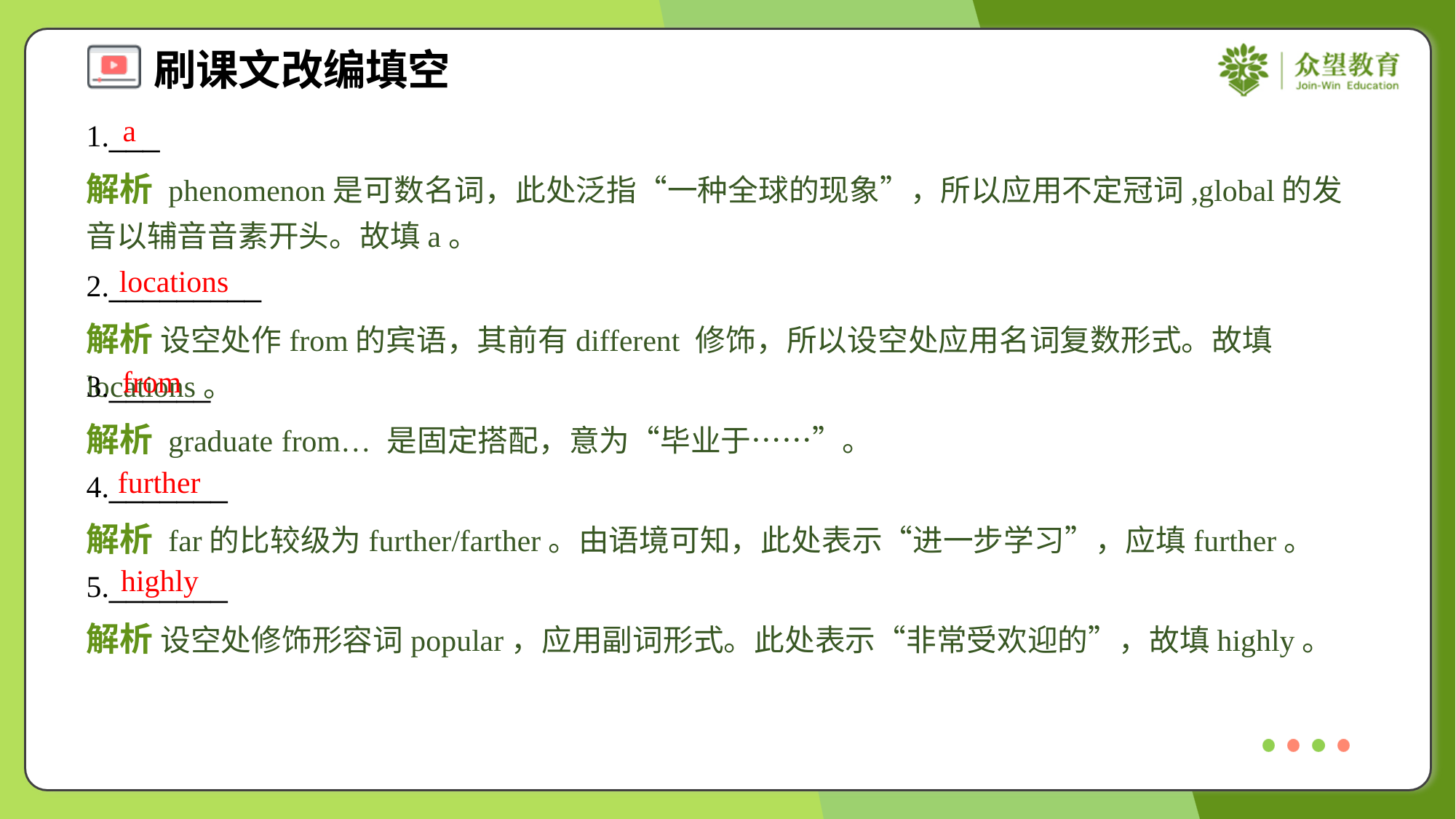

a
1.___
解析 phenomenon是可数名词，此处泛指“一种全球的现象”，所以应用不定冠词,global的发音以辅音音素开头。故填a。
locations
2._________
解析 设空处作from的宾语，其前有different 修饰，所以设空处应用名词复数形式。故填locations。
from
3.______
解析 graduate from… 是固定搭配，意为“毕业于……”。
further
4._______
解析 far的比较级为further/farther。由语境可知，此处表示“进一步学习”，应填further。
highly
5._______
解析 设空处修饰形容词popular，应用副词形式。此处表示“非常受欢迎的”，故填highly。